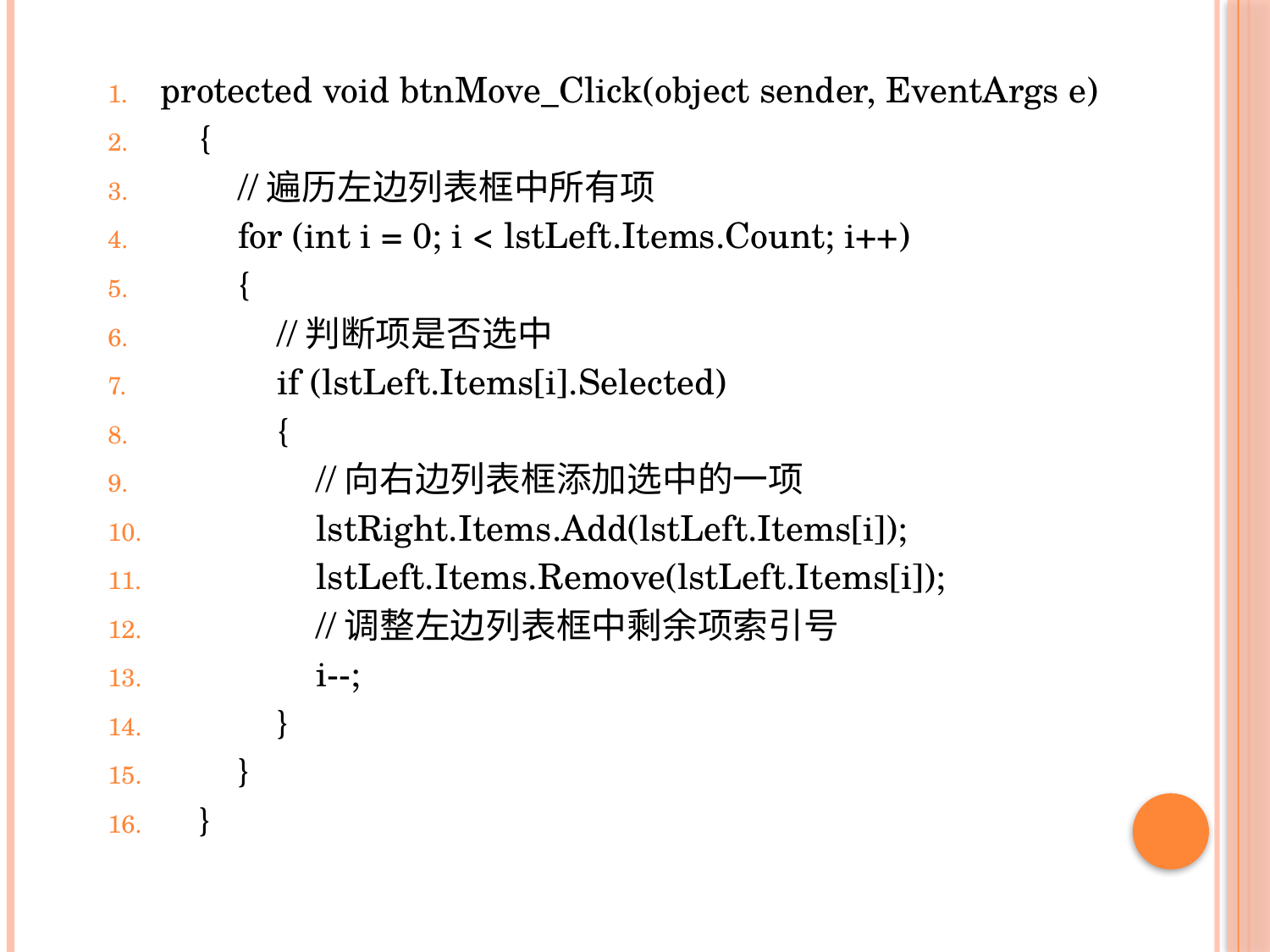

#
protected void btnMove_Click(object sender, EventArgs e)
    {
        //遍历左边列表框中所有项
        for (int i = 0; i < lstLeft.Items.Count; i++)
        {
            //判断项是否选中
            if (lstLeft.Items[i].Selected)
            {
                //向右边列表框添加选中的一项
                lstRight.Items.Add(lstLeft.Items[i]);
                lstLeft.Items.Remove(lstLeft.Items[i]);
                //调整左边列表框中剩余项索引号
                i--;
            }
        }
    }
37